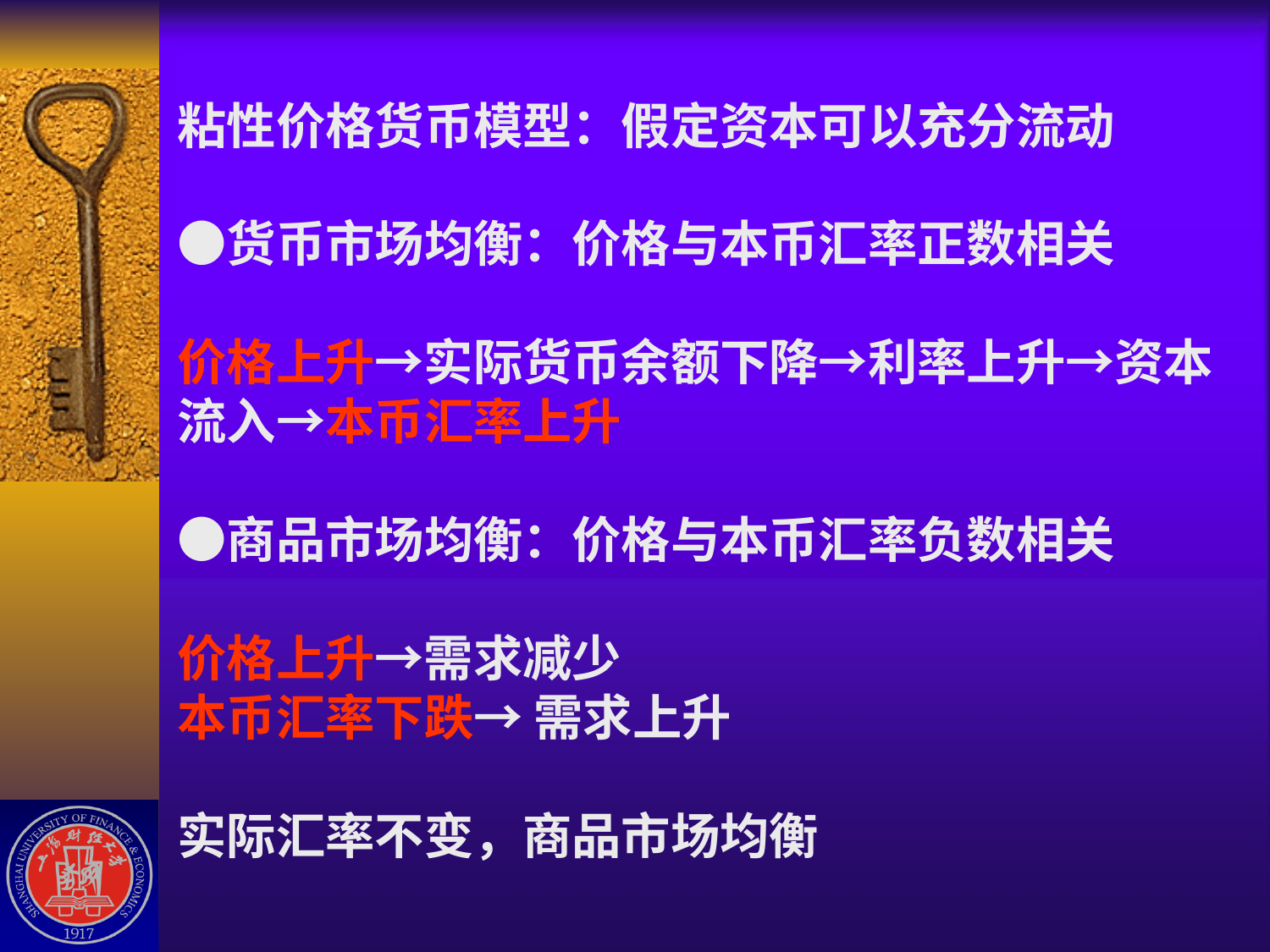

# 粘性价格货币模型：假定资本可以充分流动 ●货币市场均衡：价格与本币汇率正数相关 价格上升→实际货币余额下降→利率上升→资本流入→本币汇率上升 ●商品市场均衡：价格与本币汇率负数相关 价格上升→需求减少 本币汇率下跌→ 需求上升 实际汇率不变，商品市场均衡